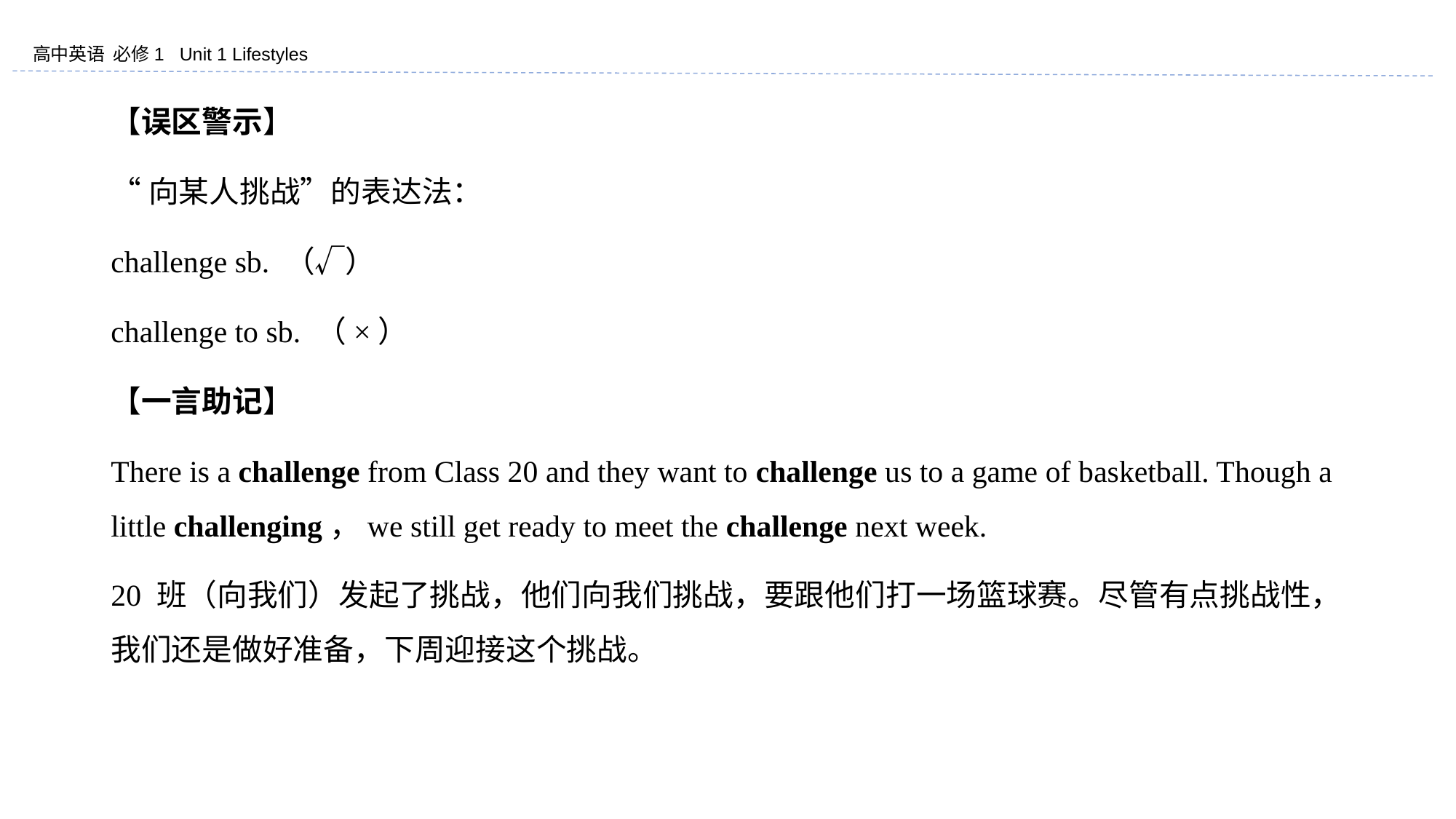

【误区警示】
“向某人挑战”的表达法：
challenge sb. （√）
challenge to sb. （×）
【一言助记】
There is a challenge from Class 20 and they want to challenge us to a game of basketball. Though a little challenging，we still get ready to meet the challenge next week.
20 班（向我们）发起了挑战，他们向我们挑战，要跟他们打一场篮球赛。尽管有点挑战性，我们还是做好准备，下周迎接这个挑战。